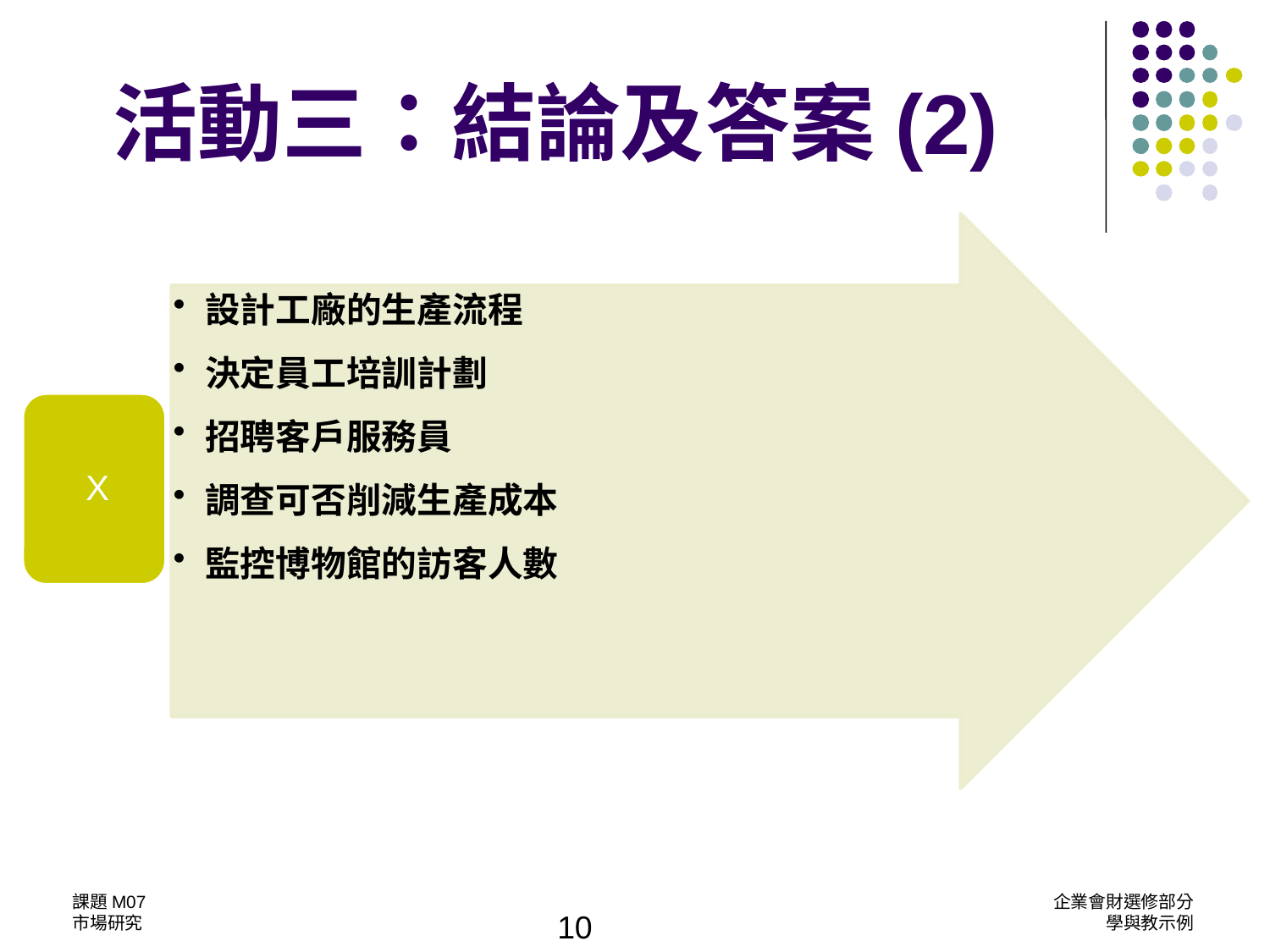

活動三：結論及答案(2)
設計工廠的生產流程
決定員工培訓計劃
招聘客戶服務員
調查可否削減生產成本
監控博物館的訪客人數
X